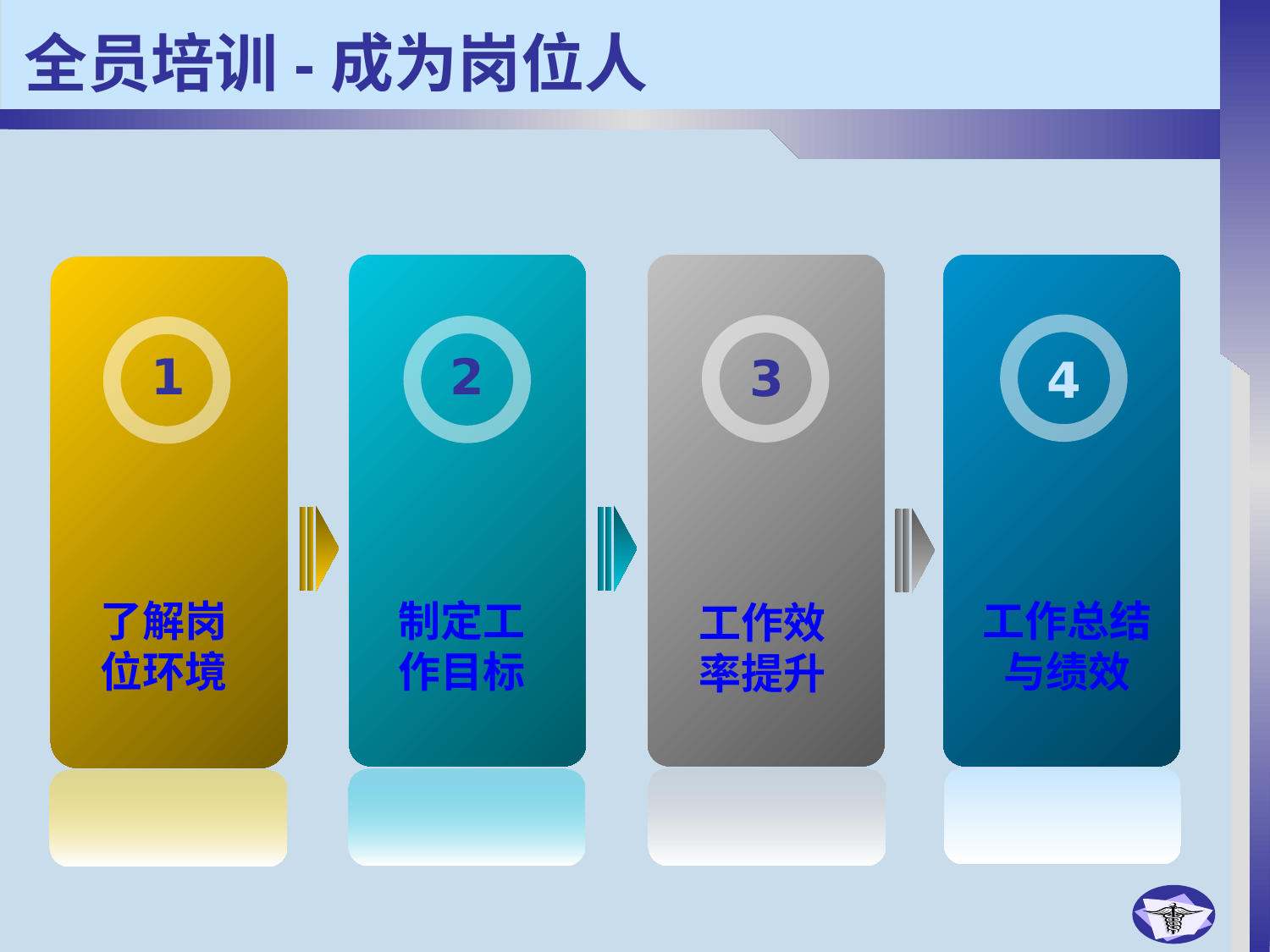

# 全员培训-成为岗位人

1
2
3
4

了解岗
位环境
制定工
作目标
工作总结
与绩效
工作效
率提升